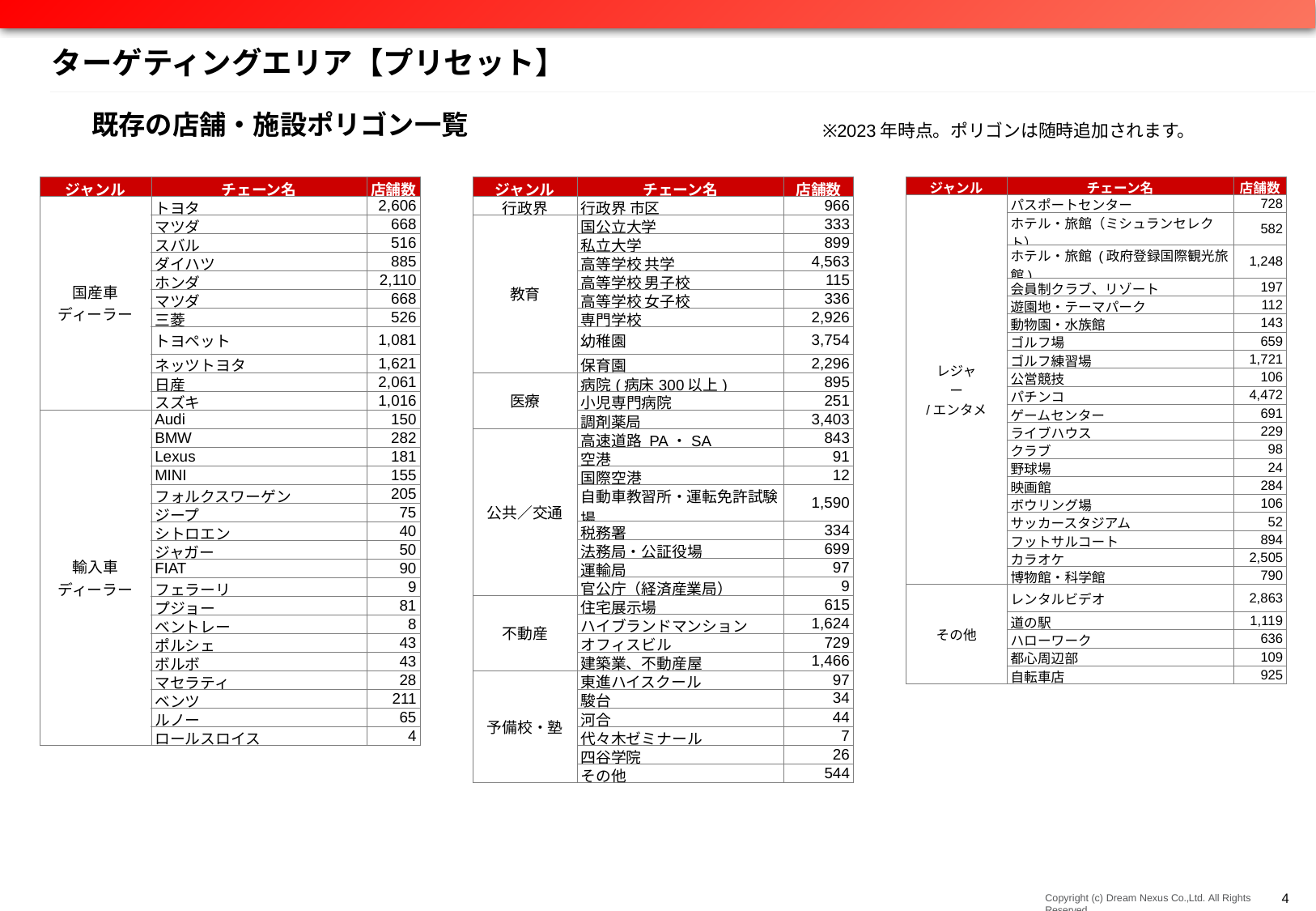

# ターゲティングエリア【プリセット】
既存の店舗・施設ポリゴン一覧
※2023年時点。ポリゴンは随時追加されます。
| ジャンル | チェーン名 | 店舗数 |
| --- | --- | --- |
| 国産車 ディーラー | トヨタ | 2,606 |
|  | マツダ | 668 |
|  | スバル | 516 |
|  | ダイハツ | 885 |
|  | ホンダ | 2,110 |
|  | マツダ | 668 |
|  | 三菱 | 526 |
|  | トヨペット | 1,081 |
|  | ネッツトヨタ | 1,621 |
|  | 日産 | 2,061 |
|  | スズキ | 1,016 |
| 輸入車 ディーラー | Audi | 150 |
|  | BMW | 282 |
|  | Lexus | 181 |
|  | MINI | 155 |
|  | フォルクスワーゲン | 205 |
|  | ジープ | 75 |
|  | シトロエン | 40 |
|  | ジャガー | 50 |
|  | FIAT | 90 |
|  | フェラーリ | 9 |
|  | プジョー | 81 |
|  | ベントレー | 8 |
|  | ポルシェ | 43 |
|  | ボルボ | 43 |
|  | マセラティ | 28 |
|  | ベンツ | 211 |
|  | ルノー | 65 |
|  | ロールスロイス | 4 |
| ジャンル | チェーン名 | 店舗数 |
| --- | --- | --- |
| 行政界 | 行政界 市区 | 966 |
| 教育 | 国公立大学 | 333 |
|  | 私立大学 | 899 |
|  | 高等学校 共学 | 4,563 |
|  | 高等学校 男子校 | 115 |
|  | 高等学校 女子校 | 336 |
|  | 専門学校 | 2,926 |
|  | 幼稚園 | 3,754 |
|  | 保育園 | 2,296 |
| 医療 | 病院(病床300以上) | 895 |
|  | 小児専門病院 | 251 |
|  | 調剤薬局 | 3,403 |
| 公共／交通 | 高速道路 PA・SA | 843 |
|  | 空港 | 91 |
|  | 国際空港 | 12 |
|  | 自動車教習所・運転免許試験場 | 1,590 |
|  | 税務署 | 334 |
|  | 法務局・公証役場 | 699 |
|  | 運輸局 | 97 |
|  | 官公庁（経済産業局） | 9 |
| 不動産 | 住宅展示場 | 615 |
|  | ハイブランドマンション | 1,624 |
|  | オフィスビル | 729 |
|  | 建築業、不動産屋 | 1,466 |
| 予備校・塾 | 東進ハイスクール | 97 |
|  | 駿台 | 34 |
|  | 河合 | 44 |
|  | 代々木ゼミナール | 7 |
|  | 四谷学院 | 26 |
|  | その他 | 544 |
| ジャンル | チェーン名 | 店舗数 |
| --- | --- | --- |
| レジャ ー /エンタメ | パスポートセンター | 728 |
|  | ホテル・旅館（ミシュランセレクト） | 582 |
|  | ホテル・旅館 (政府登録国際観光旅館) | 1,248 |
|  | 会員制クラブ、リゾート | 197 |
|  | 遊園地・テーマパーク | 112 |
|  | 動物園・水族館 | 143 |
|  | ゴルフ場 | 659 |
|  | ゴルフ練習場 | 1,721 |
|  | 公営競技 | 106 |
|  | パチンコ | 4,472 |
|  | ゲームセンター | 691 |
|  | ライブハウス | 229 |
|  | クラブ | 98 |
|  | 野球場 | 24 |
|  | 映画館 | 284 |
|  | ボウリング場 | 106 |
|  | サッカースタジアム | 52 |
|  | フットサルコート | 894 |
|  | カラオケ | 2,505 |
|  | 博物館・科学館 | 790 |
| その他 | レンタルビデオ | 2,863 |
|  | 道の駅 | 1,119 |
|  | ハローワーク | 636 |
|  | 都心周辺部 | 109 |
|  | 自転車店 | 925 |